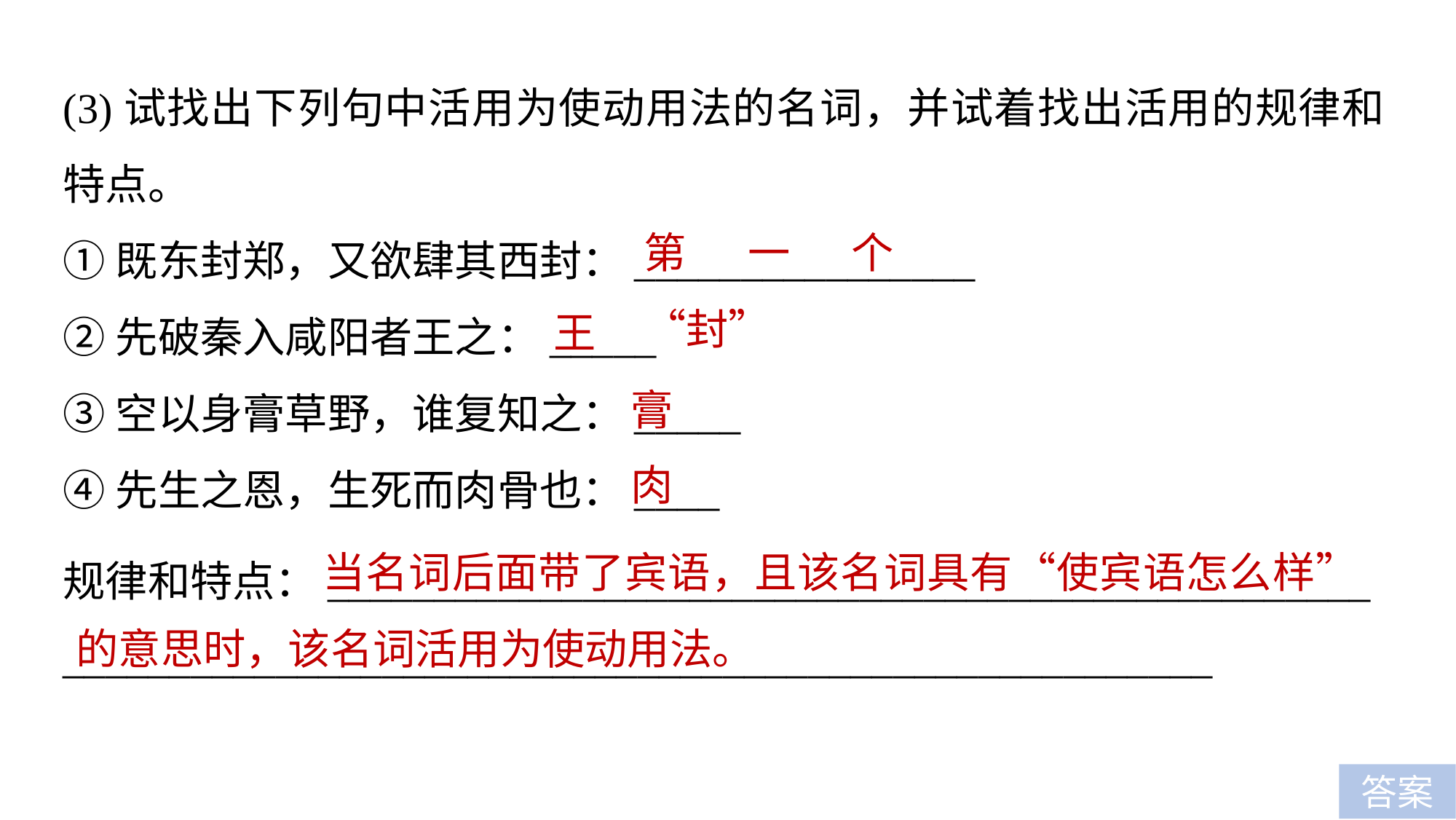

(3)试找出下列句中活用为使动用法的名词，并试着找出活用的规律和特点。
①既东封郑，又欲肆其西封：________________
②先破秦入咸阳者王之：_____
③空以身膏草野，谁复知之：_____
④先生之恩，生死而肉骨也：____
第一个“封”
王
膏
肉
                       当名词后面带了宾语，且该名词具有“使宾语怎么样”的意思时，该名词活用为使动用法。
规律和特点：_________________________________________________
______________________________________________________
答案